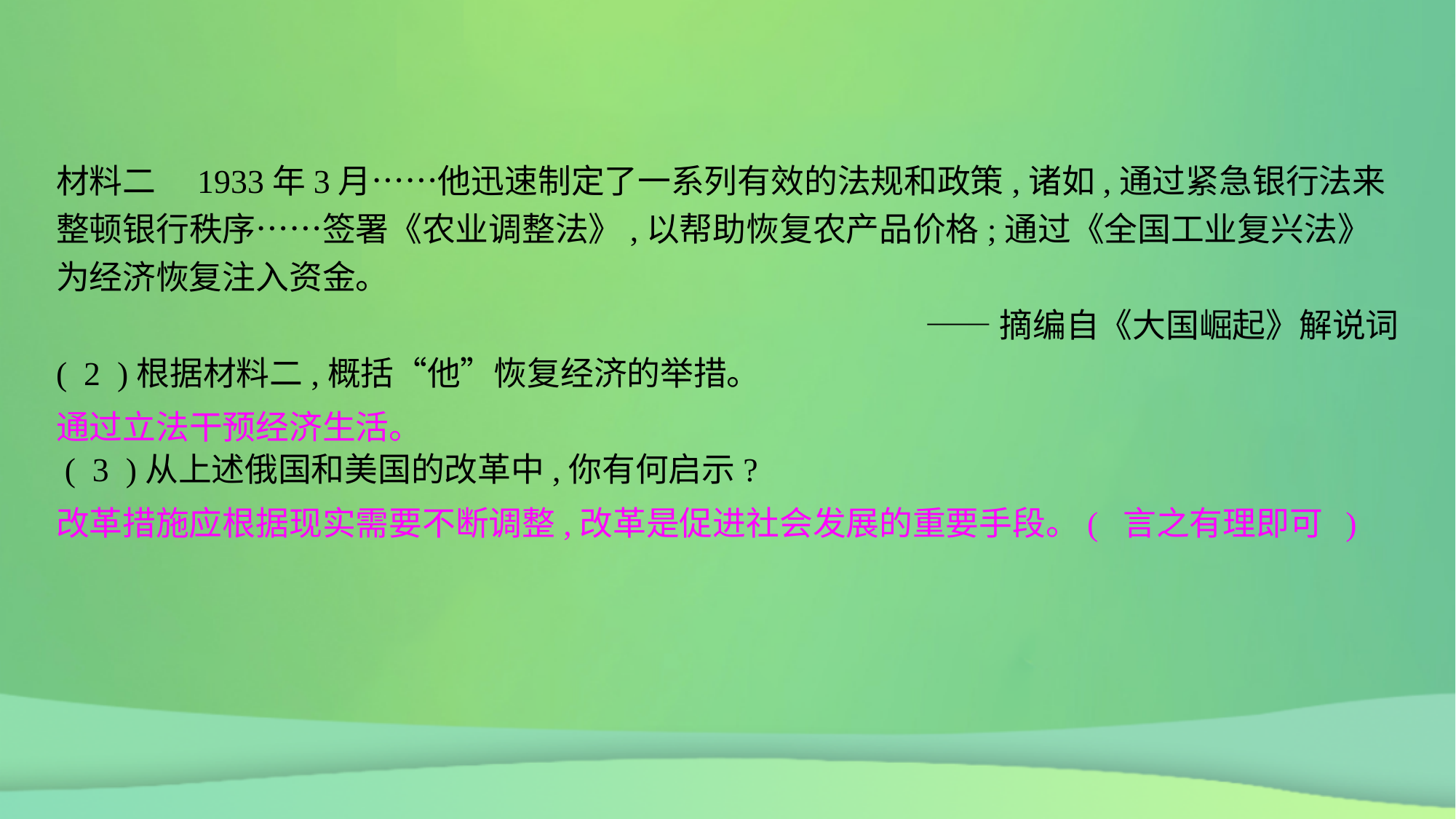

材料二　1933年3月……他迅速制定了一系列有效的法规和政策,诸如,通过紧急银行法来整顿银行秩序……签署《农业调整法》,以帮助恢复农产品价格;通过《全国工业复兴法》为经济恢复注入资金。
——摘编自《大国崛起》解说词
(  2  )根据材料二,概括“他”恢复经济的举措。

 (  3  )从上述俄国和美国的改革中,你有何启示?
通过立法干预经济生活。

改革措施应根据现实需要不断调整,改革是促进社会发展的重要手段。(  言之有理即可  )